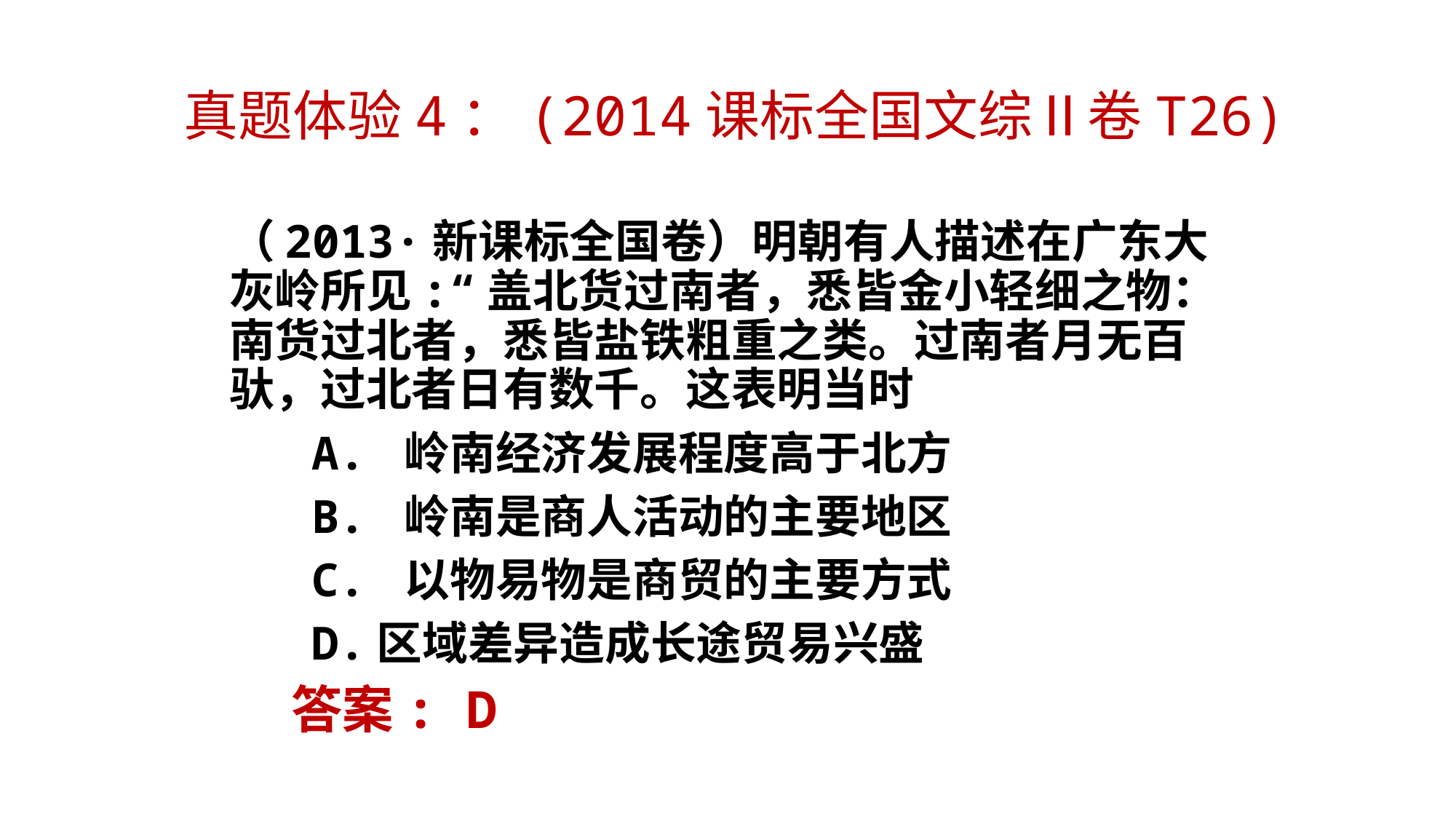

真题体验4：(2014课标全国文综Ⅱ卷T26)
（2013·新课标全国卷）明朝有人描述在广东大灰岭所见:“盖北货过南者，悉皆金小轻细之物：南货过北者，悉皆盐铁粗重之类。过南者月无百驮，过北者日有数千。这表明当时
   A. 岭南经济发展程度高于北方
   B. 岭南是商人活动的主要地区
   C. 以物易物是商贸的主要方式
   D.区域差异造成长途贸易兴盛
     答案: D